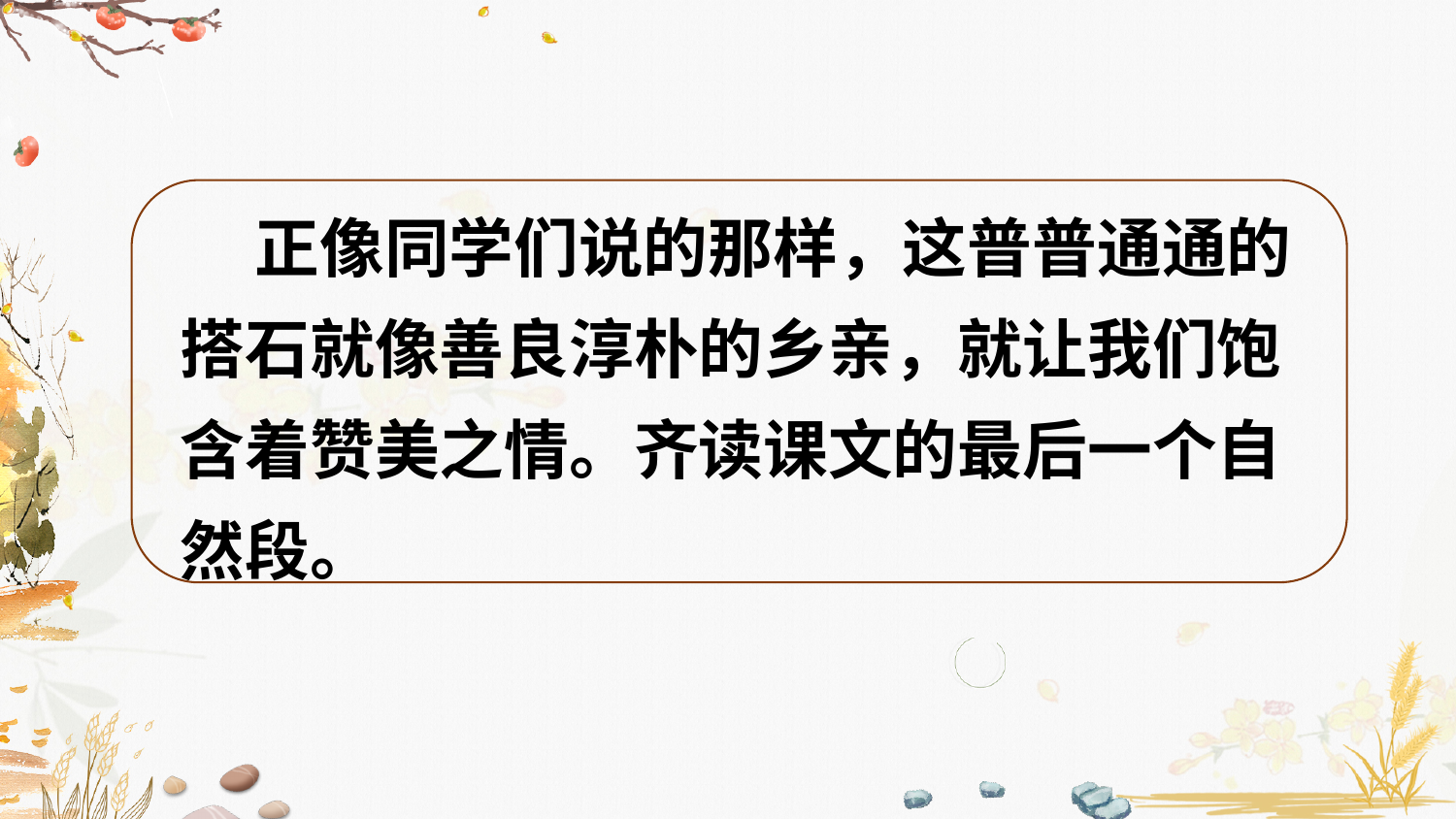

正像同学们说的那样，这普普通通的搭石就像善良淳朴的乡亲，就让我们饱含着赞美之情。齐读课文的最后一个自然段。